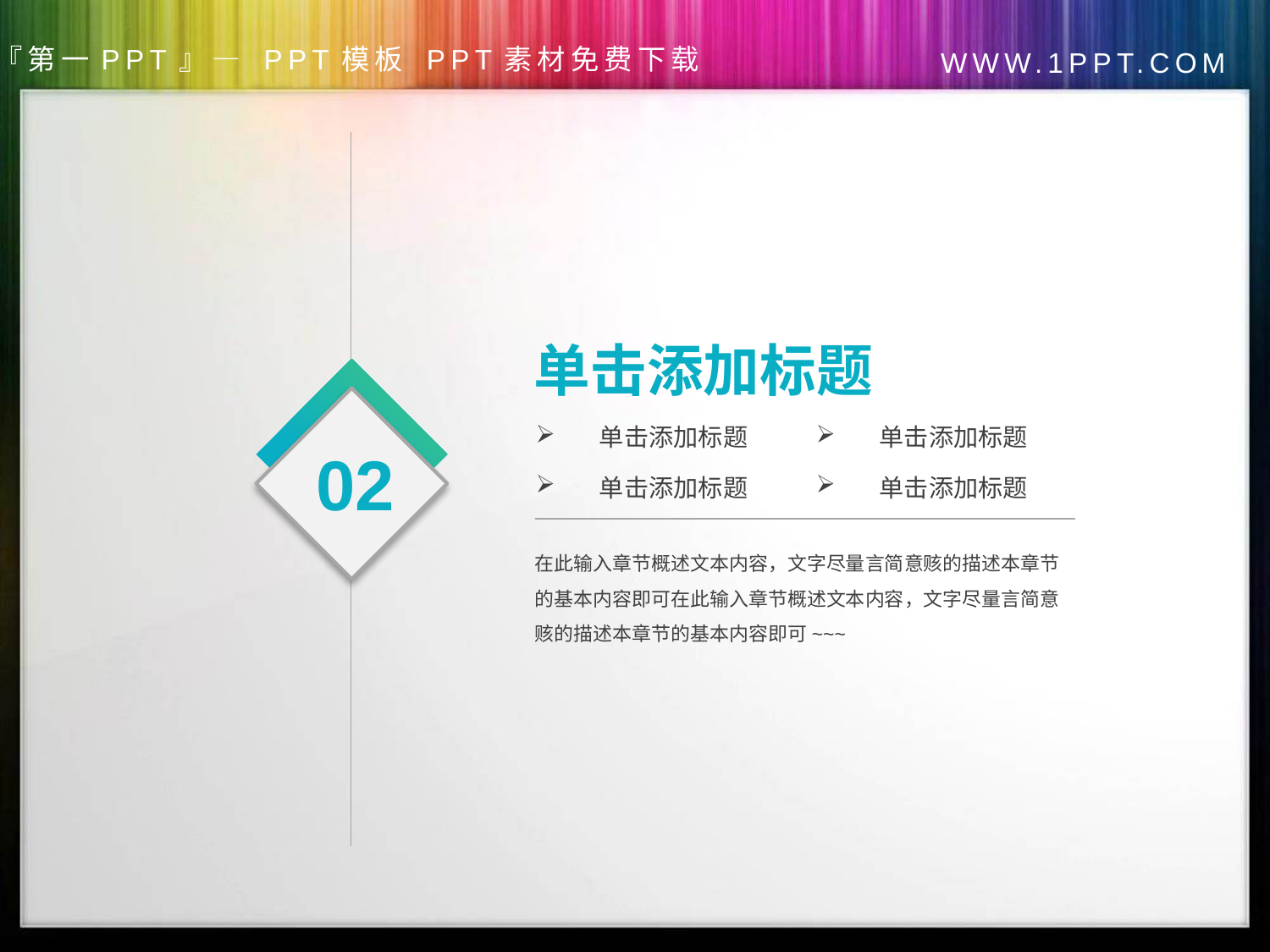

单击添加标题

单击添加标题
单击添加标题
02
单击添加标题
单击添加标题
在此输入章节概述文本内容，文字尽量言简意赅的描述本章节的基本内容即可在此输入章节概述文本内容，文字尽量言简意赅的描述本章节的基本内容即可~~~